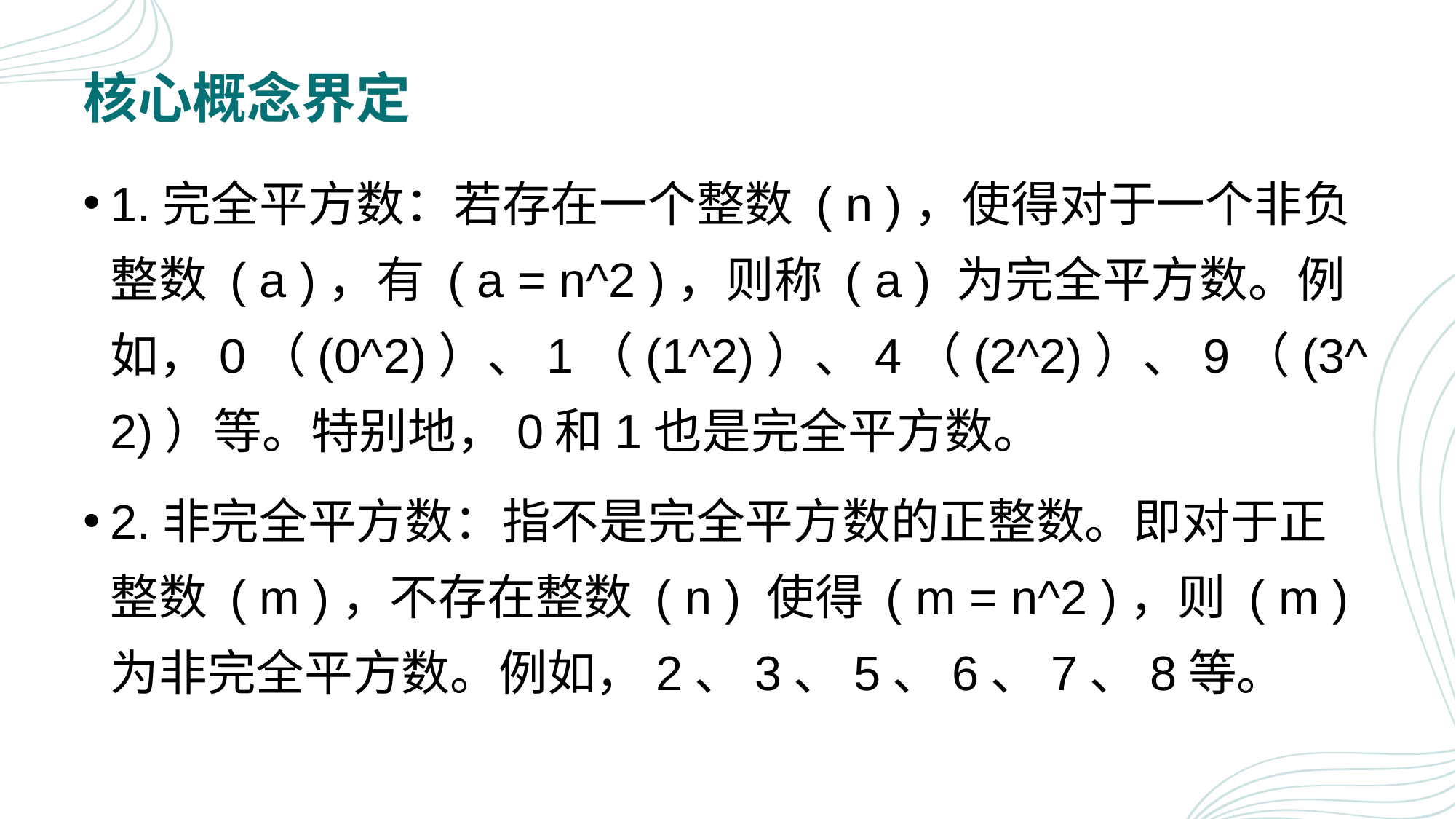

# 核心概念界定
1.完全平方数：若存在一个整数 ( n )，使得对于一个非负整数 ( a )，有 ( a = n^2 )，则称 ( a ) 为完全平方数。例如，0（(0^2)）、1（(1^2)）、4（(2^2)）、9（(3^2)）等。特别地，0和1也是完全平方数。
2.非完全平方数：指不是完全平方数的正整数。即对于正整数 ( m )，不存在整数 ( n ) 使得 ( m = n^2 )，则 ( m ) 为非完全平方数。例如，2、3、5、6、7、8等。